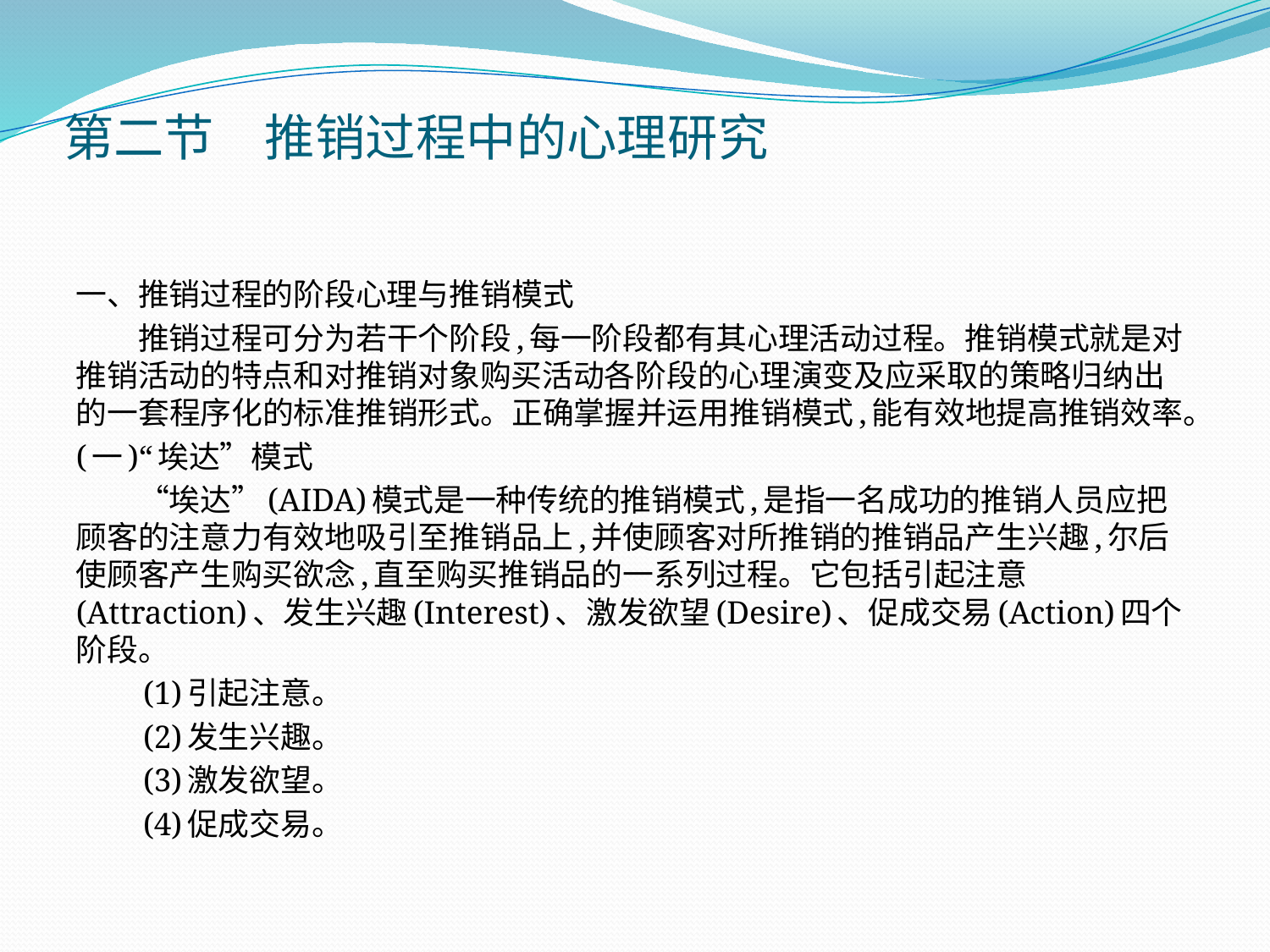

# 第二节　推销过程中的心理研究
一、推销过程的阶段心理与推销模式
　　推销过程可分为若干个阶段,每一阶段都有其心理活动过程。推销模式就是对推销活动的特点和对推销对象购买活动各阶段的心理演变及应采取的策略归纳出的一套程序化的标准推销形式。正确掌握并运用推销模式,能有效地提高推销效率。
(一)“埃达”模式
　　“埃达”(AIDA)模式是一种传统的推销模式,是指一名成功的推销人员应把顾客的注意力有效地吸引至推销品上,并使顾客对所推销的推销品产生兴趣,尔后使顾客产生购买欲念,直至购买推销品的一系列过程。它包括引起注意(Attraction)、发生兴趣(Interest)、激发欲望(Desire)、促成交易(Action)四个阶段。
　　(1)引起注意。
　　(2)发生兴趣。
　　(3)激发欲望。
　　(4)促成交易。